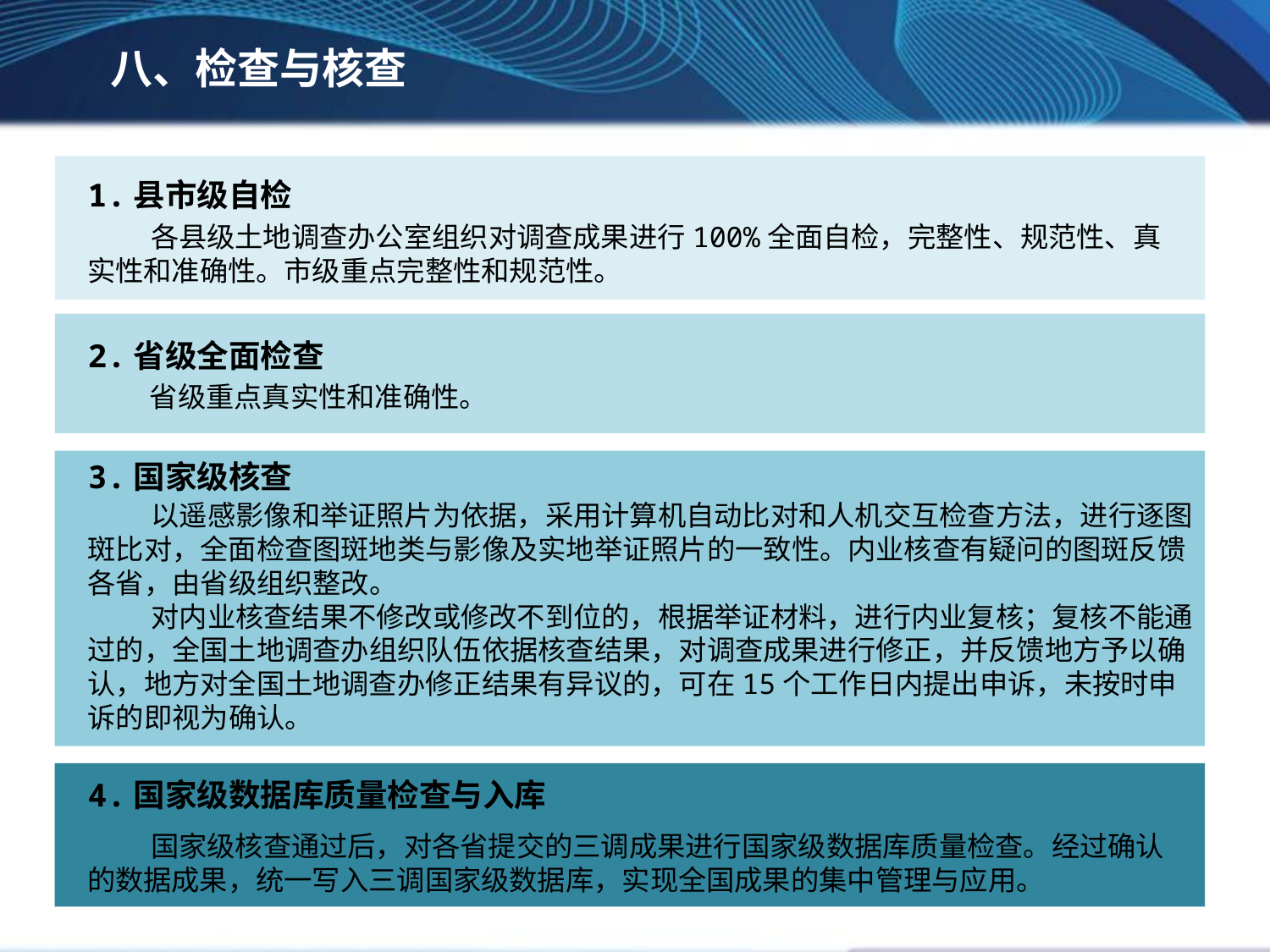

八、检查与核查

1.县市级自检
各县级土地调查办公室组织对调查成果进行100%全面自检，完整性、规范性、真实性和准确性。市级重点完整性和规范性。

2.省级全面检查
省级重点真实性和准确性。

3.国家级核查
以遥感影像和举证照片为依据，采用计算机自动比对和人机交互检查方法，进行逐图斑比对，全面检查图斑地类与影像及实地举证照片的一致性。内业核查有疑问的图斑反馈各省，由省级组织整改。
对内业核查结果不修改或修改不到位的，根据举证材料，进行内业复核；复核不能通过的，全国土地调查办组织队伍依据核查结果，对调查成果进行修正，并反馈地方予以确认，地方对全国土地调查办修正结果有异议的，可在15个工作日内提出申诉，未按时申诉的即视为确认。

4.国家级数据库质量检查与入库

国家级核查通过后，对各省提交的三调成果进行国家级数据库质量检查。经过确认的数据成果，统一写入三调国家级数据库，实现全国成果的集中管理与应用。